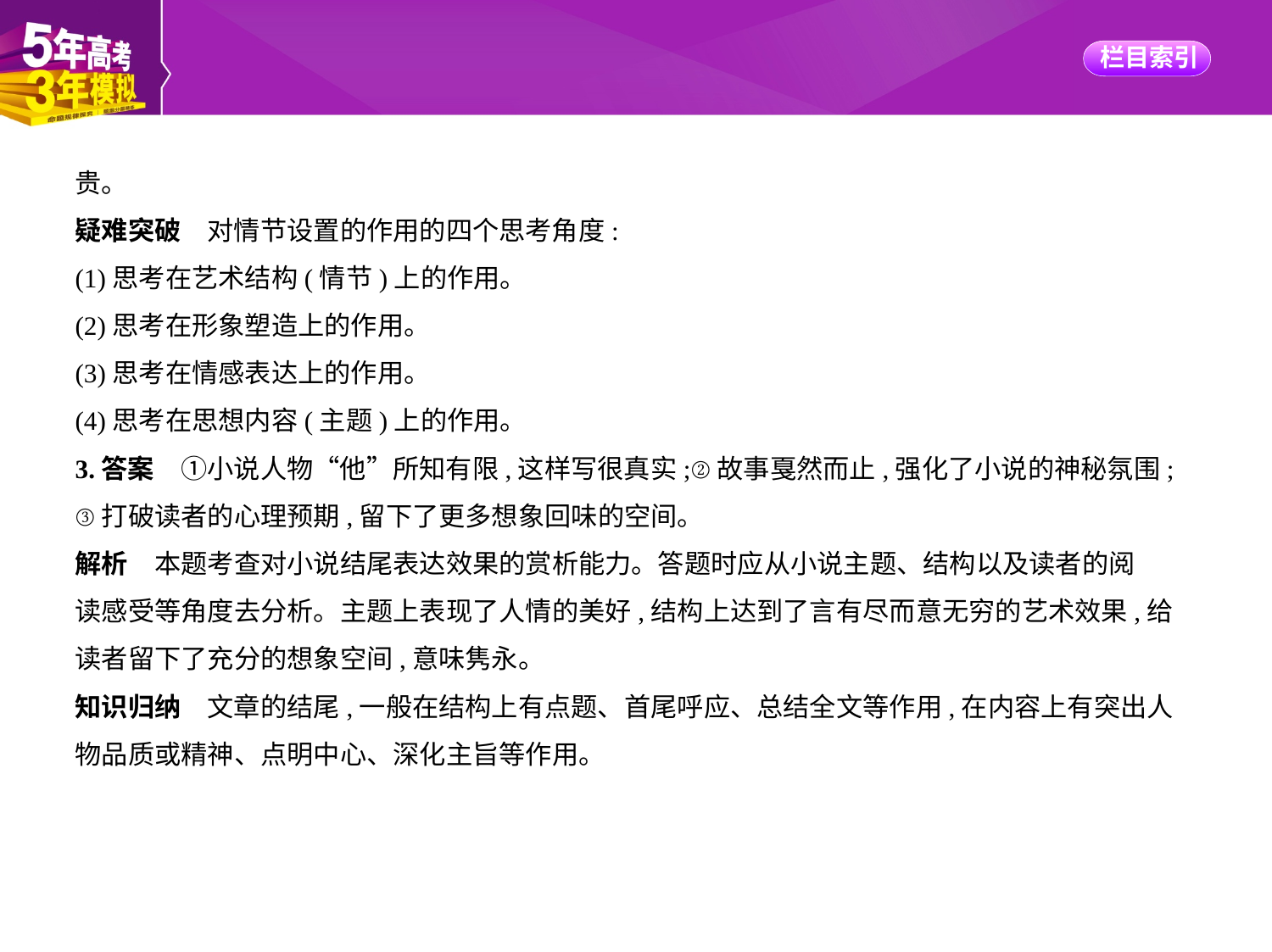

贵。
疑难突破　对情节设置的作用的四个思考角度:
(1)思考在艺术结构(情节)上的作用。
(2)思考在形象塑造上的作用。
(3)思考在情感表达上的作用。
(4)思考在思想内容(主题)上的作用。
3.答案　①小说人物“他”所知有限,这样写很真实;②故事戛然而止,强化了小说的神秘氛围;
③打破读者的心理预期,留下了更多想象回味的空间。
解析　本题考查对小说结尾表达效果的赏析能力。答题时应从小说主题、结构以及读者的阅
读感受等角度去分析。主题上表现了人情的美好,结构上达到了言有尽而意无穷的艺术效果,给
读者留下了充分的想象空间,意味隽永。
知识归纳　文章的结尾,一般在结构上有点题、首尾呼应、总结全文等作用,在内容上有突出人
物品质或精神、点明中心、深化主旨等作用。